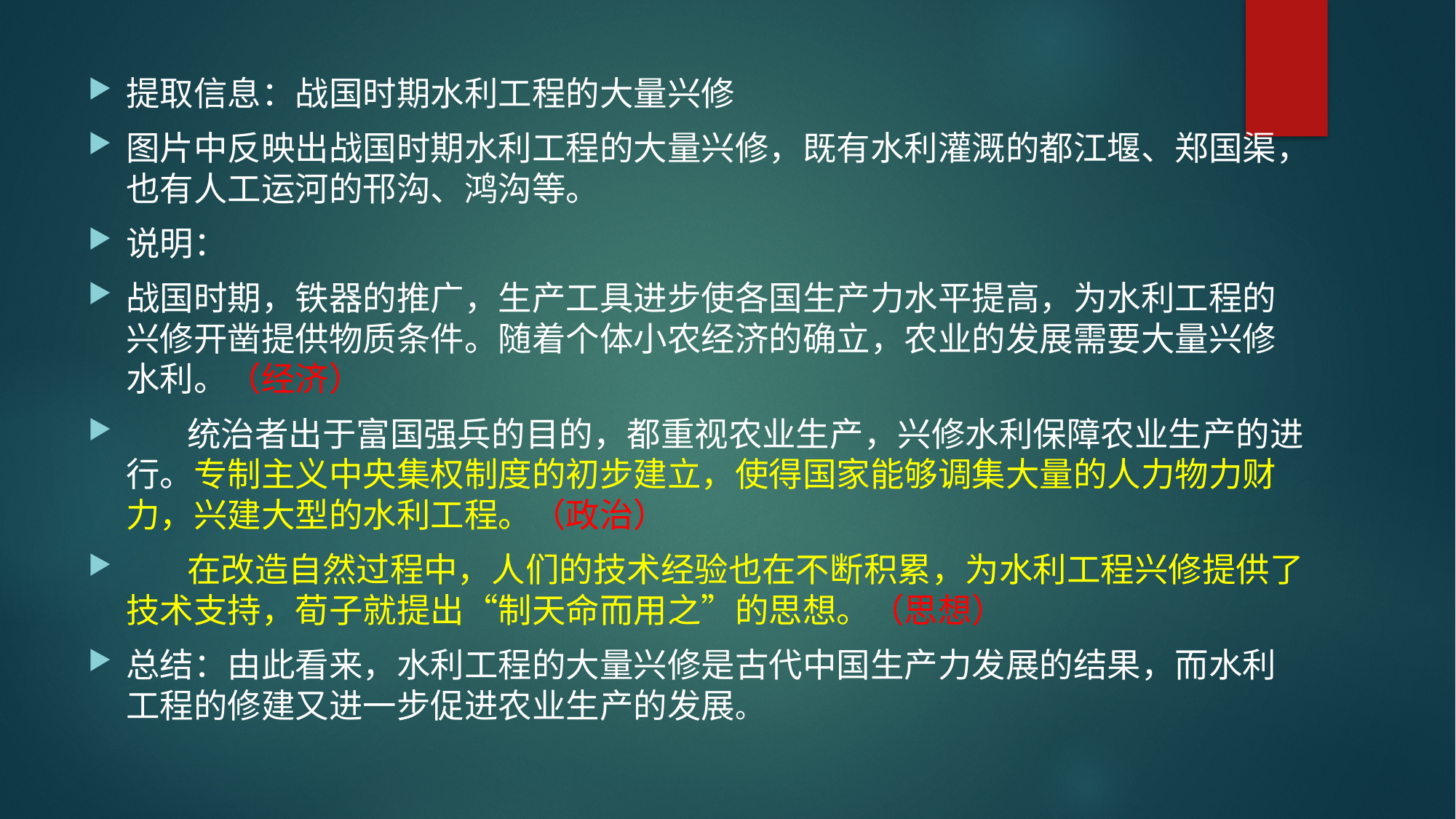

提取信息：战国时期水利工程的大量兴修
图片中反映出战国时期水利工程的大量兴修，既有水利灌溉的都江堰、郑国渠，也有人工运河的邗沟、鸿沟等。
说明：
战国时期，铁器的推广，生产工具进步使各国生产力水平提高，为水利工程的兴修开凿提供物质条件。随着个体小农经济的确立，农业的发展需要大量兴修水利。（经济）
       统治者出于富国强兵的目的，都重视农业生产，兴修水利保障农业生产的进行。专制主义中央集权制度的初步建立，使得国家能够调集大量的人力物力财力，兴建大型的水利工程。（政治）
       在改造自然过程中，人们的技术经验也在不断积累，为水利工程兴修提供了技术支持，荀子就提出“制天命而用之”的思想。（思想）
总结：由此看来，水利工程的大量兴修是古代中国生产力发展的结果，而水利工程的修建又进一步促进农业生产的发展。